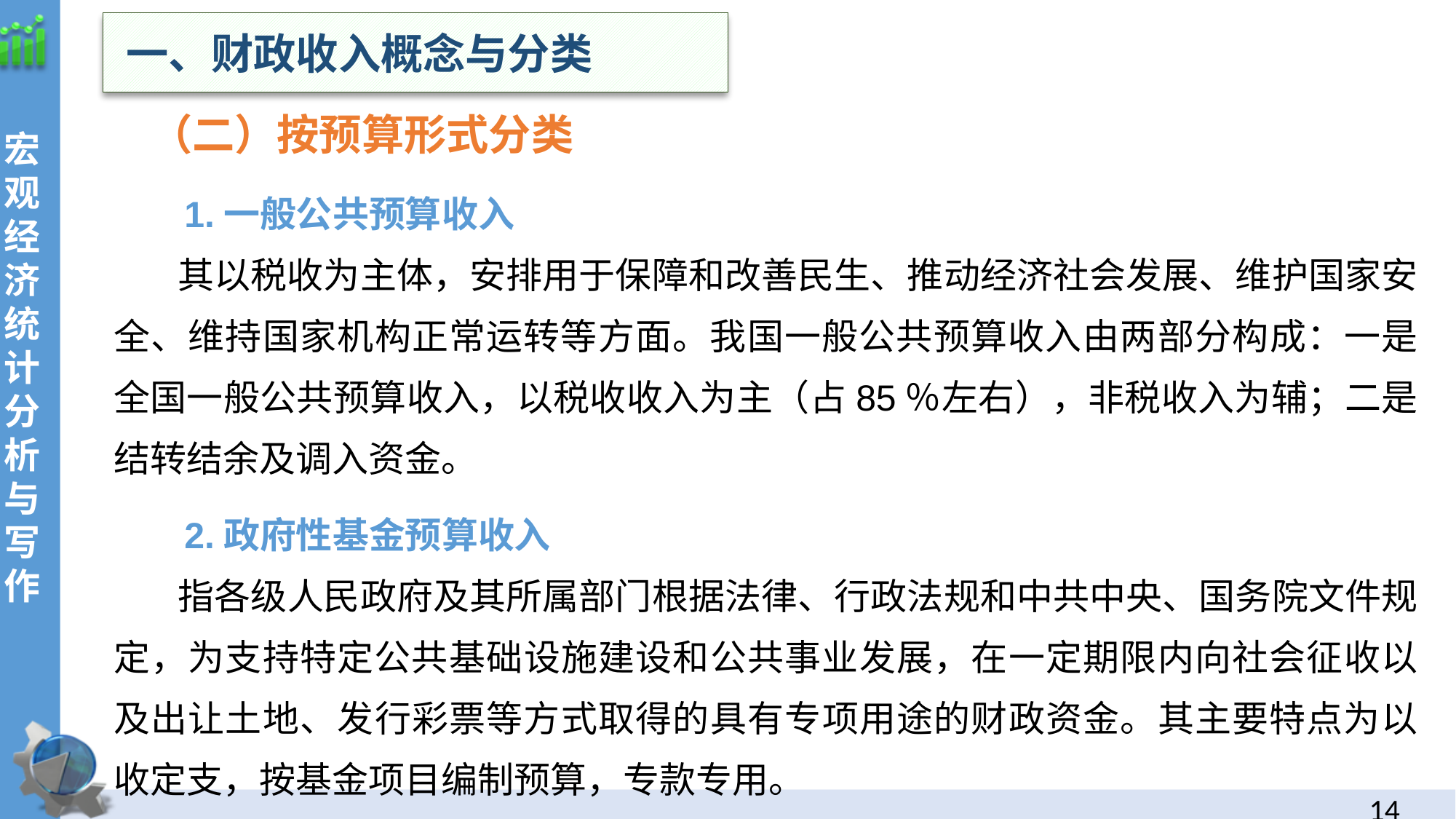

一、财政收入概念与分类
（二）按预算形式分类
    1.一般公共预算收入
其以税收为主体，安排用于保障和改善民生、推动经济社会发展、维护国家安全、维持国家机构正常运转等方面。我国一般公共预算收入由两部分构成：一是全国一般公共预算收入，以税收收入为主（占85％左右），非税收入为辅；二是结转结余及调入资金。
    2.政府性基金预算收入
指各级人民政府及其所属部门根据法律、行政法规和中共中央、国务院文件规定，为支持特定公共基础设施建设和公共事业发展，在一定期限内向社会征收以及出让土地、发行彩票等方式取得的具有专项用途的财政资金。其主要特点为以收定支，按基金项目编制预算，专款专用。

14